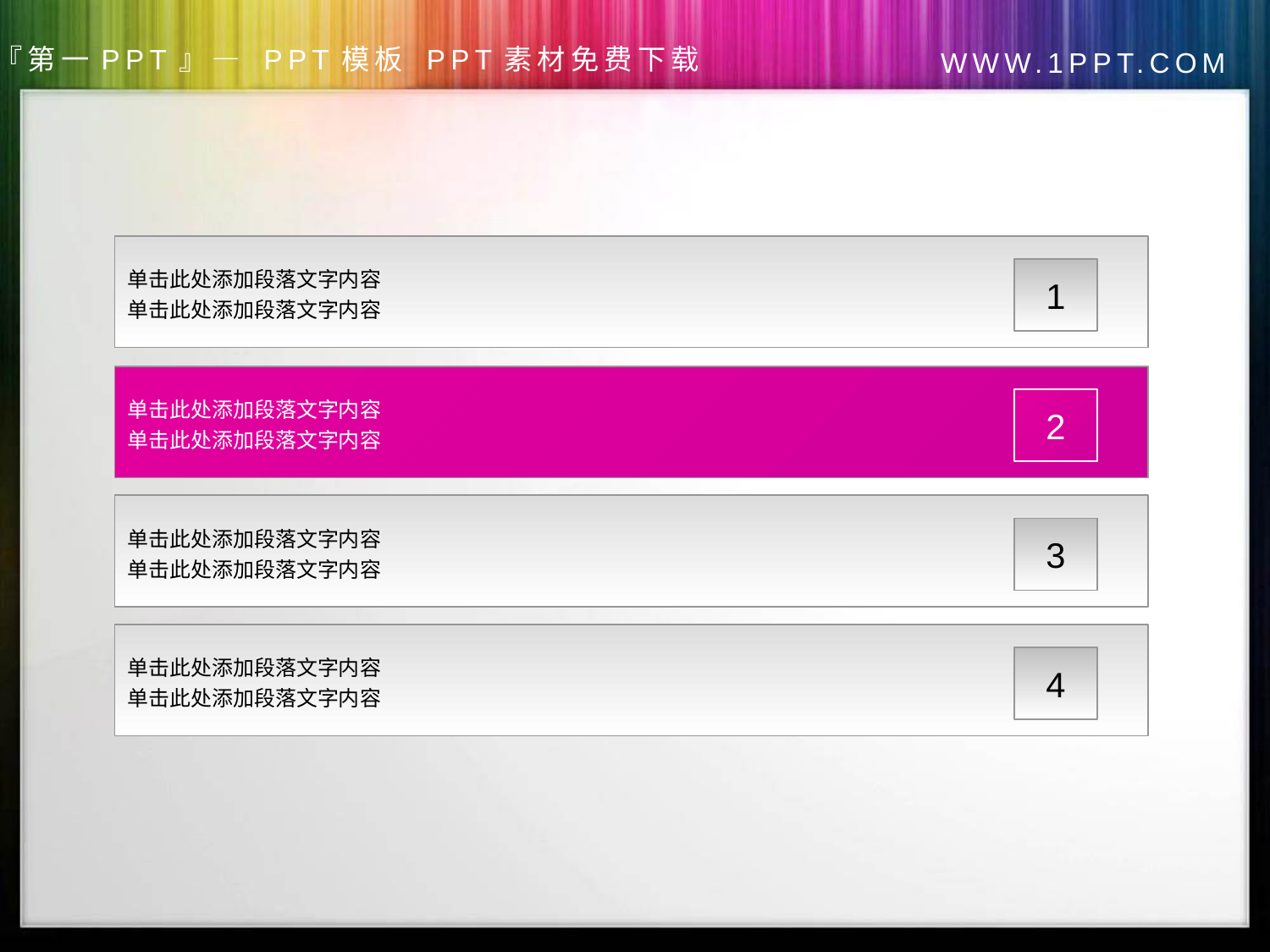

单击此处添加段落文字内容
单击此处添加段落文字内容
1
单击此处添加段落文字内容
单击此处添加段落文字内容
2
单击此处添加段落文字内容
单击此处添加段落文字内容
3
单击此处添加段落文字内容
单击此处添加段落文字内容
4